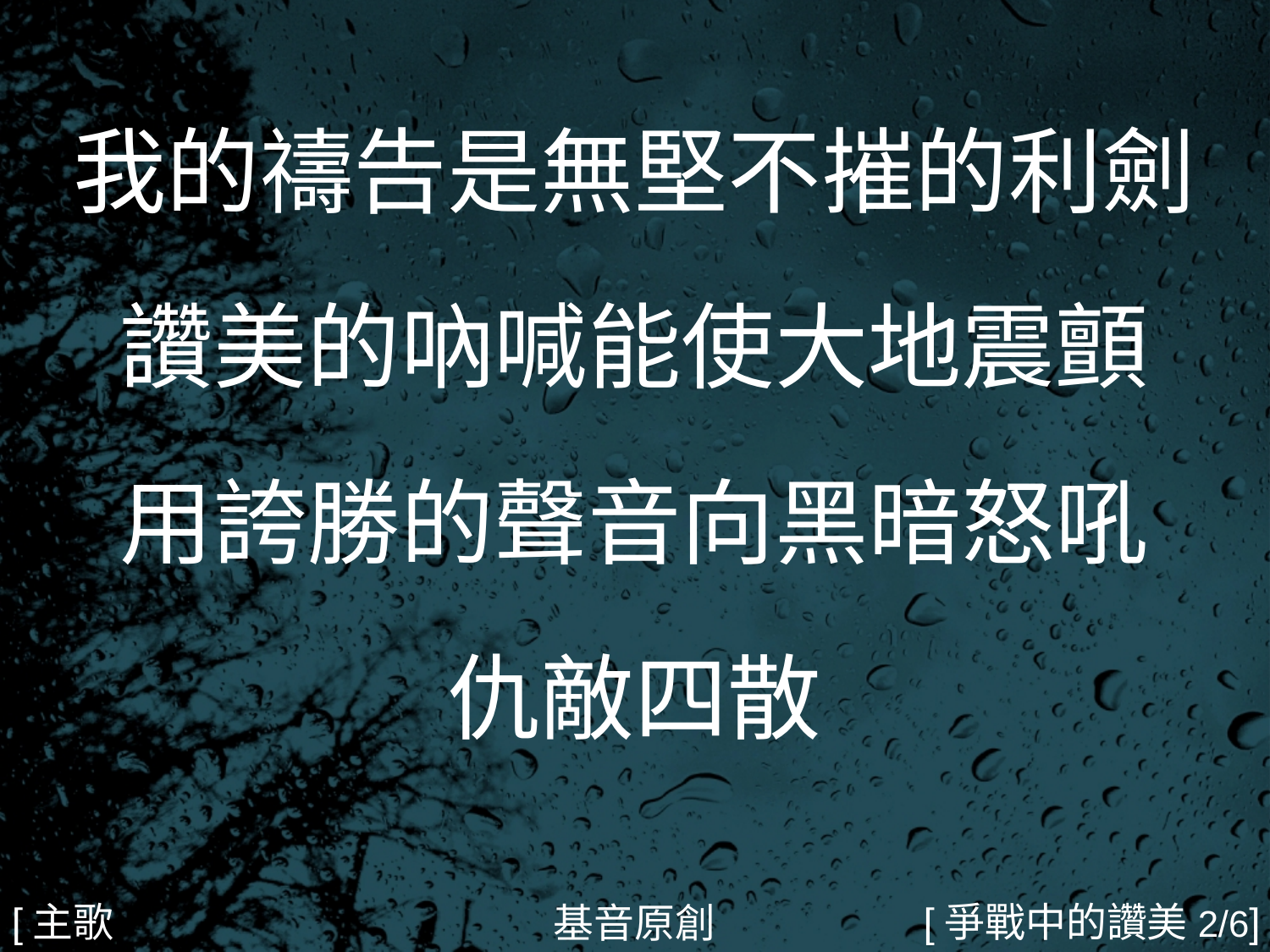

我的禱告是無堅不摧的利劍

讚美的吶喊能使大地震顫

用誇勝的聲音向黑暗怒吼

仇敵四散
#

[主歌1b]
[爭戰中的讚美2/6]
基音原創